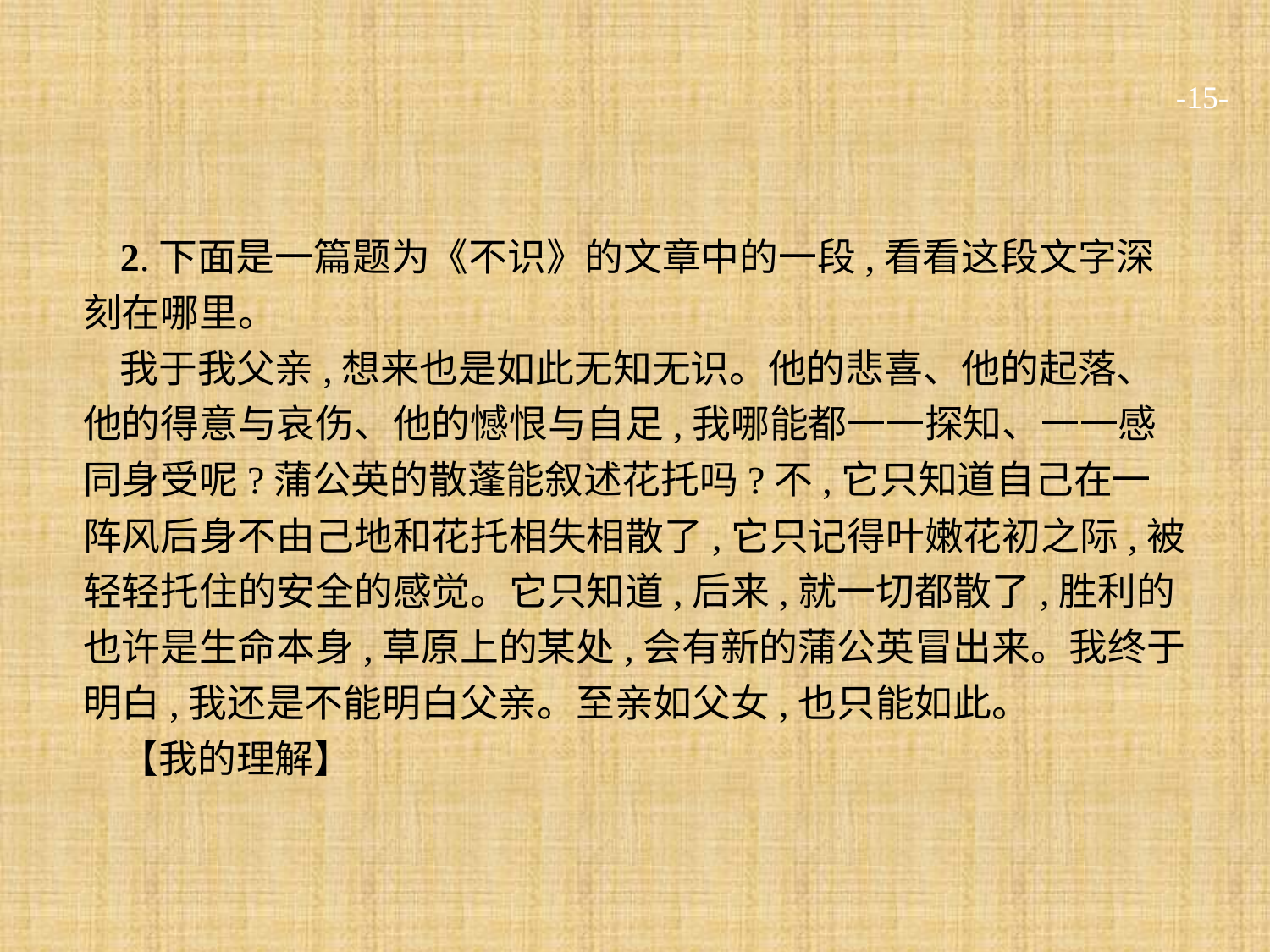

-15-
2.下面是一篇题为《不识》的文章中的一段,看看这段文字深刻在哪里。
我于我父亲,想来也是如此无知无识。他的悲喜、他的起落、他的得意与哀伤、他的憾恨与自足,我哪能都一一探知、一一感同身受呢?蒲公英的散蓬能叙述花托吗?不,它只知道自己在一阵风后身不由己地和花托相失相散了,它只记得叶嫩花初之际,被轻轻托住的安全的感觉。它只知道,后来,就一切都散了,胜利的也许是生命本身,草原上的某处,会有新的蒲公英冒出来。我终于明白,我还是不能明白父亲。至亲如父女,也只能如此。
【我的理解】